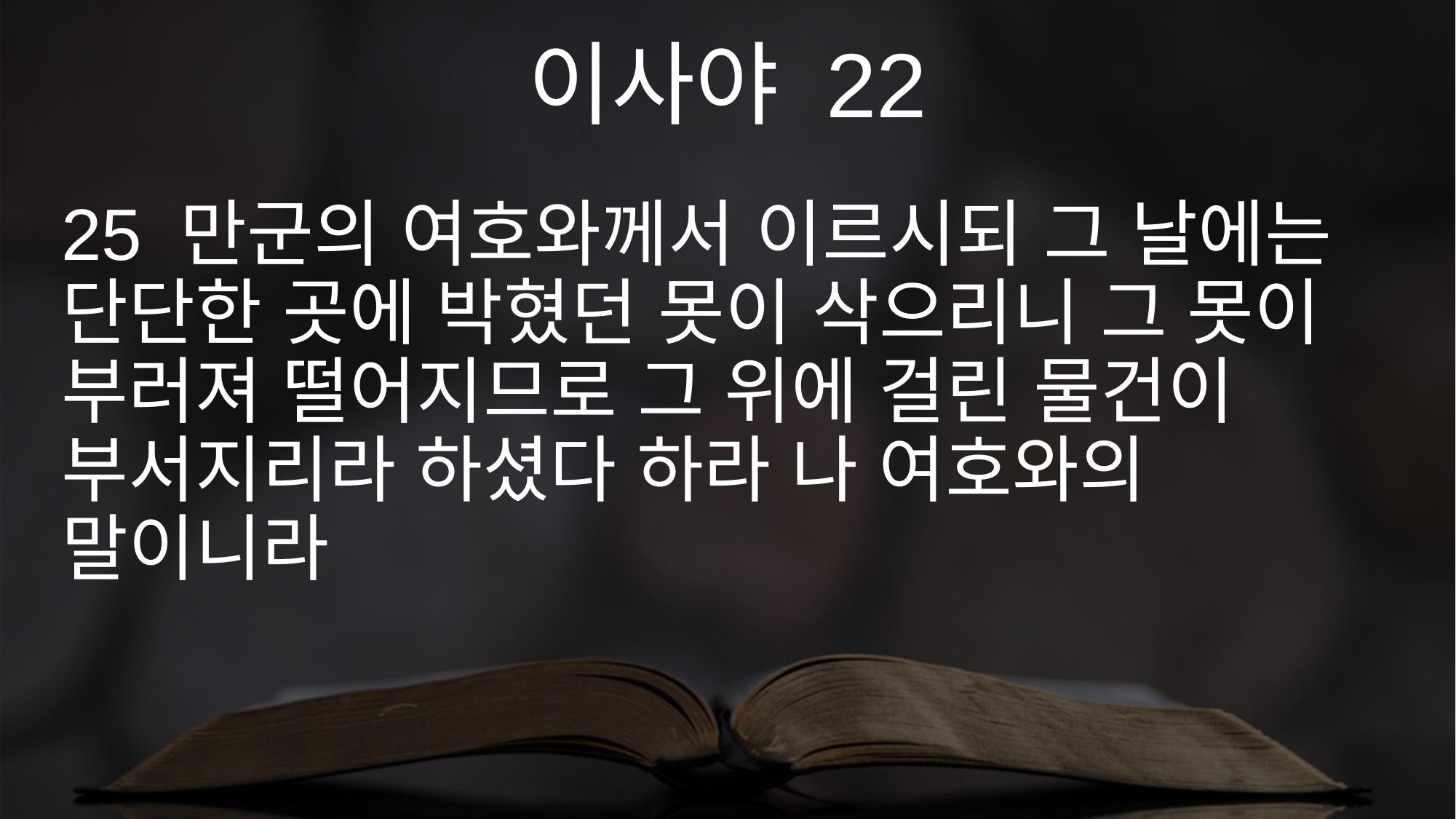

이사야 22
25 만군의 여호와께서 이르시되 그 날에는 단단한 곳에 박혔던 못이 삭으리니 그 못이 부러져 떨어지므로 그 위에 걸린 물건이 부서지리라 하셨다 하라 나 여호와의 말이니라